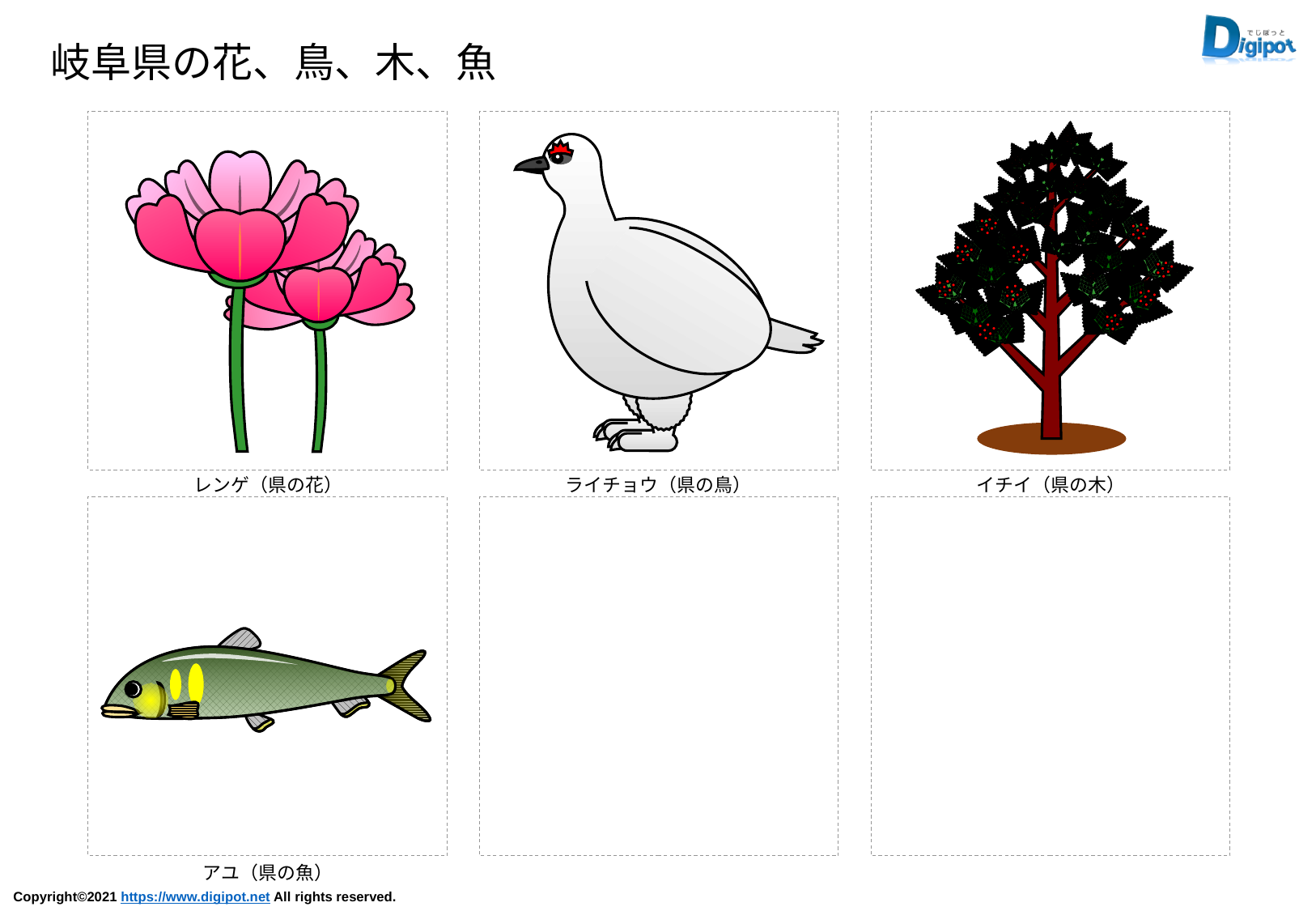

岐阜県の花、鳥、木、魚

レンゲ（県の花）
ライチョウ（県の鳥）
イチイ（県の木）

アユ（県の魚）